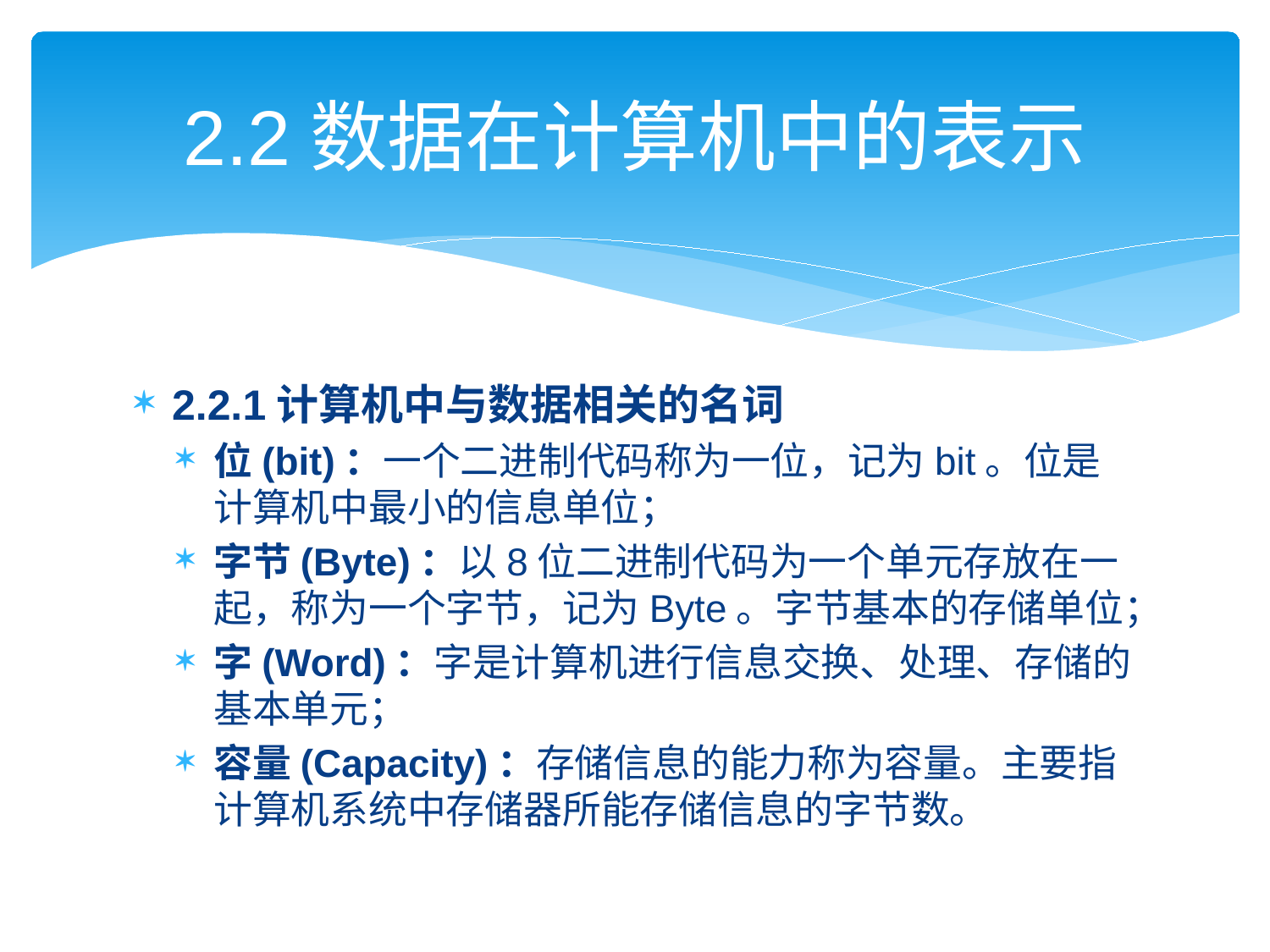

# 2.2数据在计算机中的表示
2.2.1计算机中与数据相关的名词
位(bit)：一个二进制代码称为一位，记为bit。位是计算机中最小的信息单位；
字节(Byte)：以8位二进制代码为一个单元存放在一起，称为一个字节，记为Byte。字节基本的存储单位；
字(Word)：字是计算机进行信息交换、处理、存储的基本单元；
容量(Capacity)：存储信息的能力称为容量。主要指计算机系统中存储器所能存储信息的字节数。